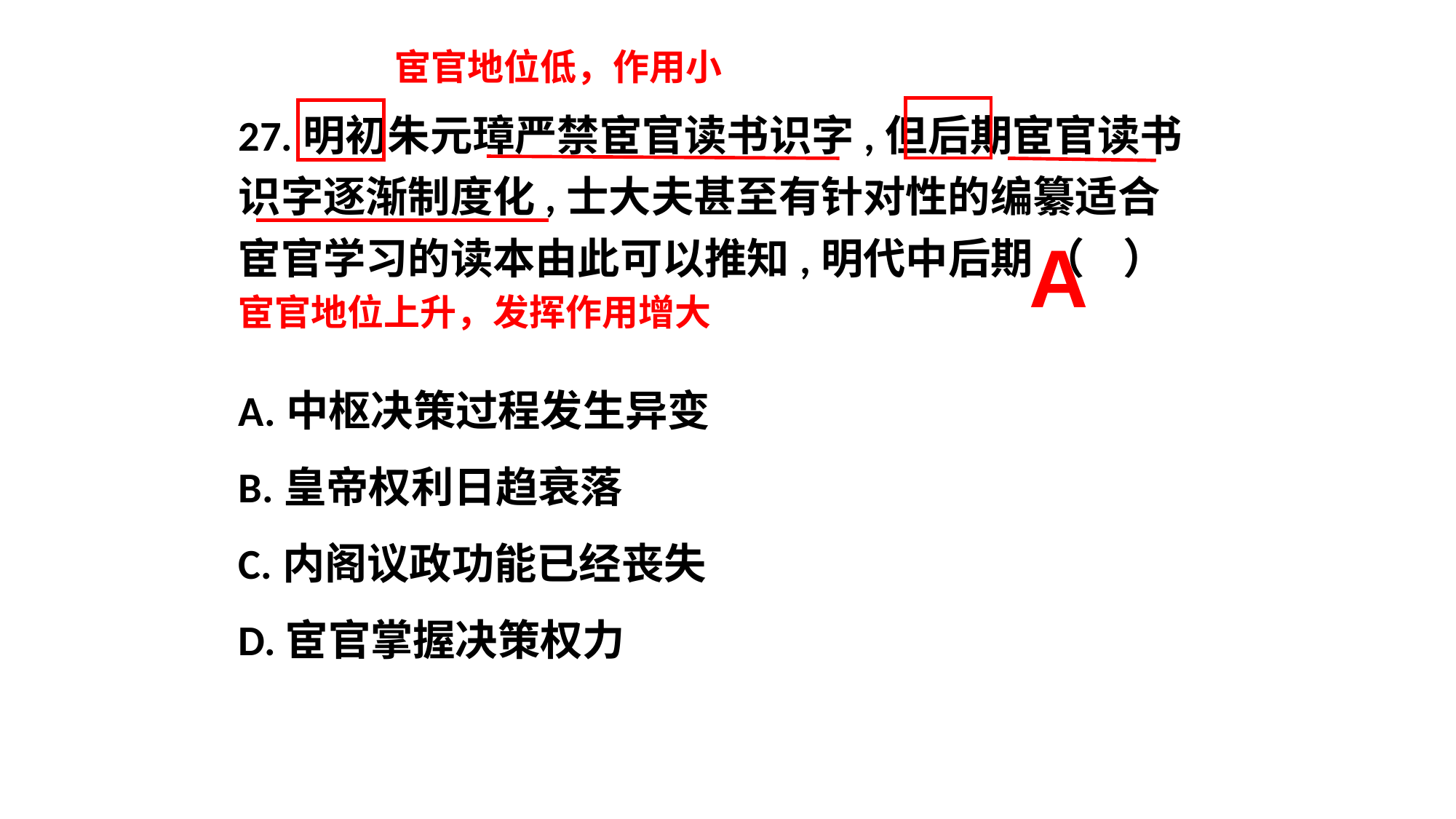

宦官地位低，作用小
27.明初朱元璋严禁宦官读书识字,但后期宦官读书识字逐渐制度化,士大夫甚至有针对性的编纂适合宦官学习的读本由此可以推知,明代中后期 （    ）

A.中枢决策过程发生异变
B.皇帝权利日趋衰落
C.内阁议政功能已经丧失
D.宦官掌握决策权力

A
宦官地位上升，发挥作用增大